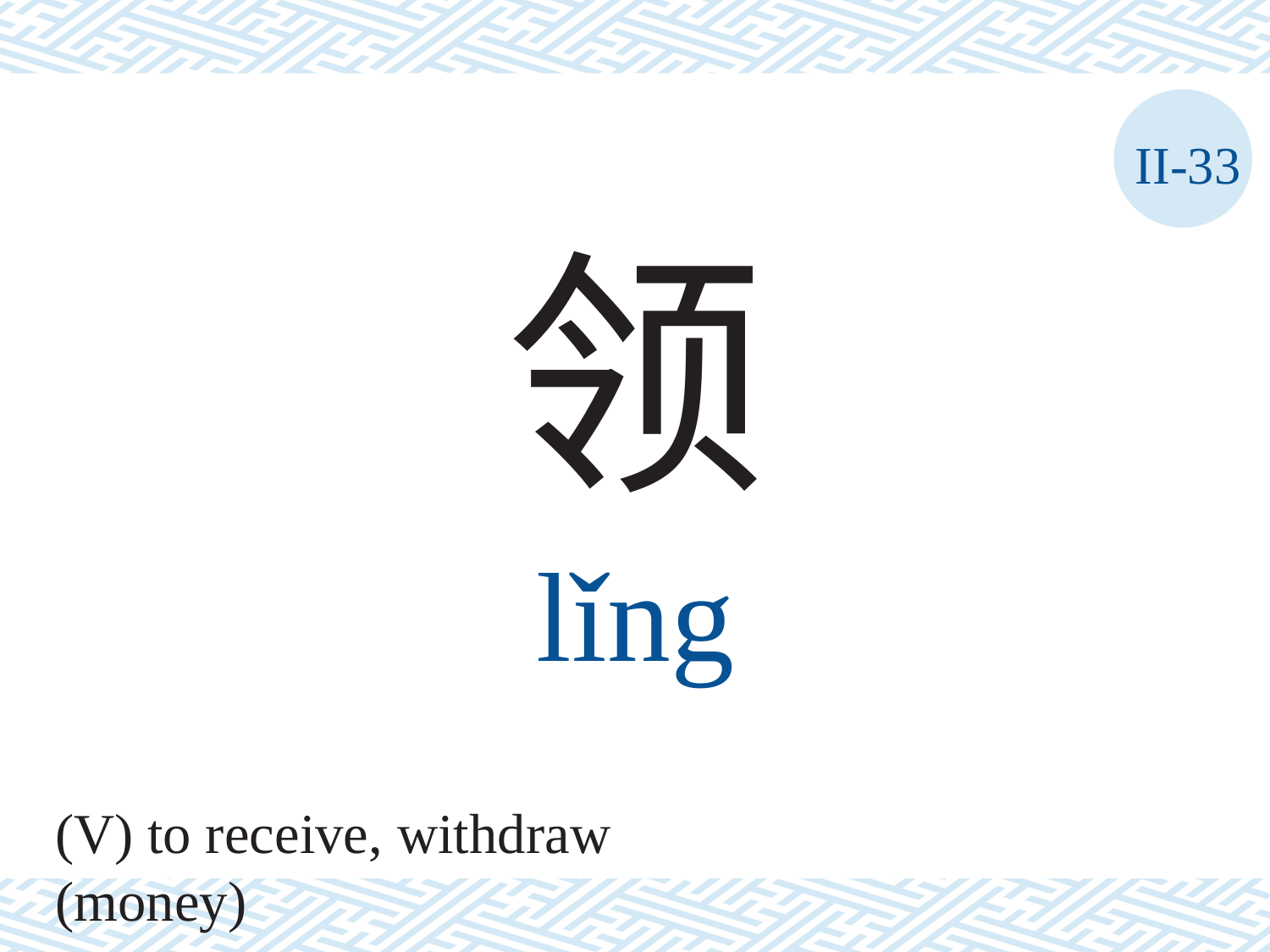

II-33
领
lǐng
(V) to receive, withdraw (money)